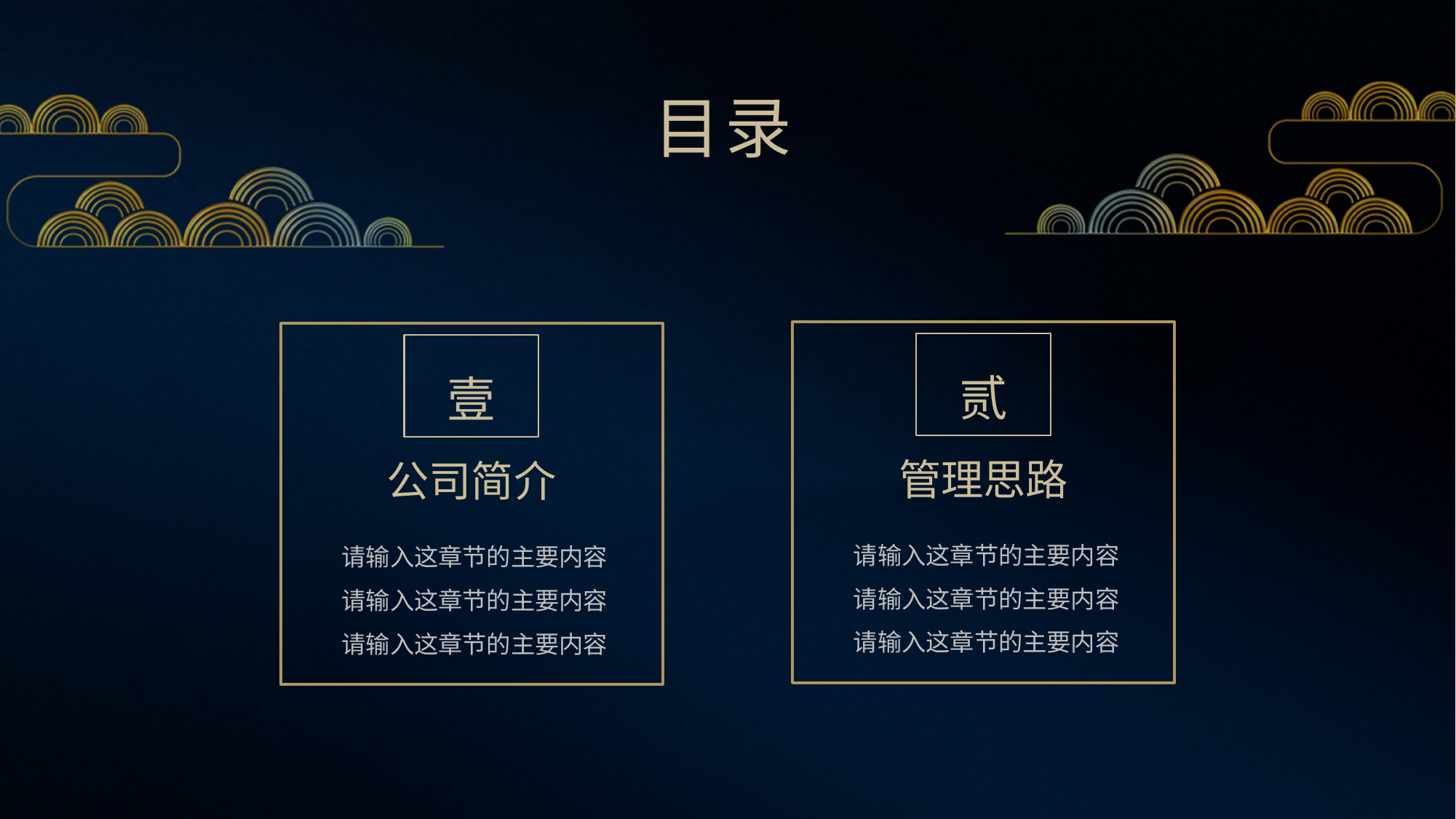

目录

贰
壹
管理思路
公司简介
请输入这章节的主要内容请输入这章节的主要内容
请输入这章节的主要内容
请输入这章节的主要内容请输入这章节的主要内容
请输入这章节的主要内容